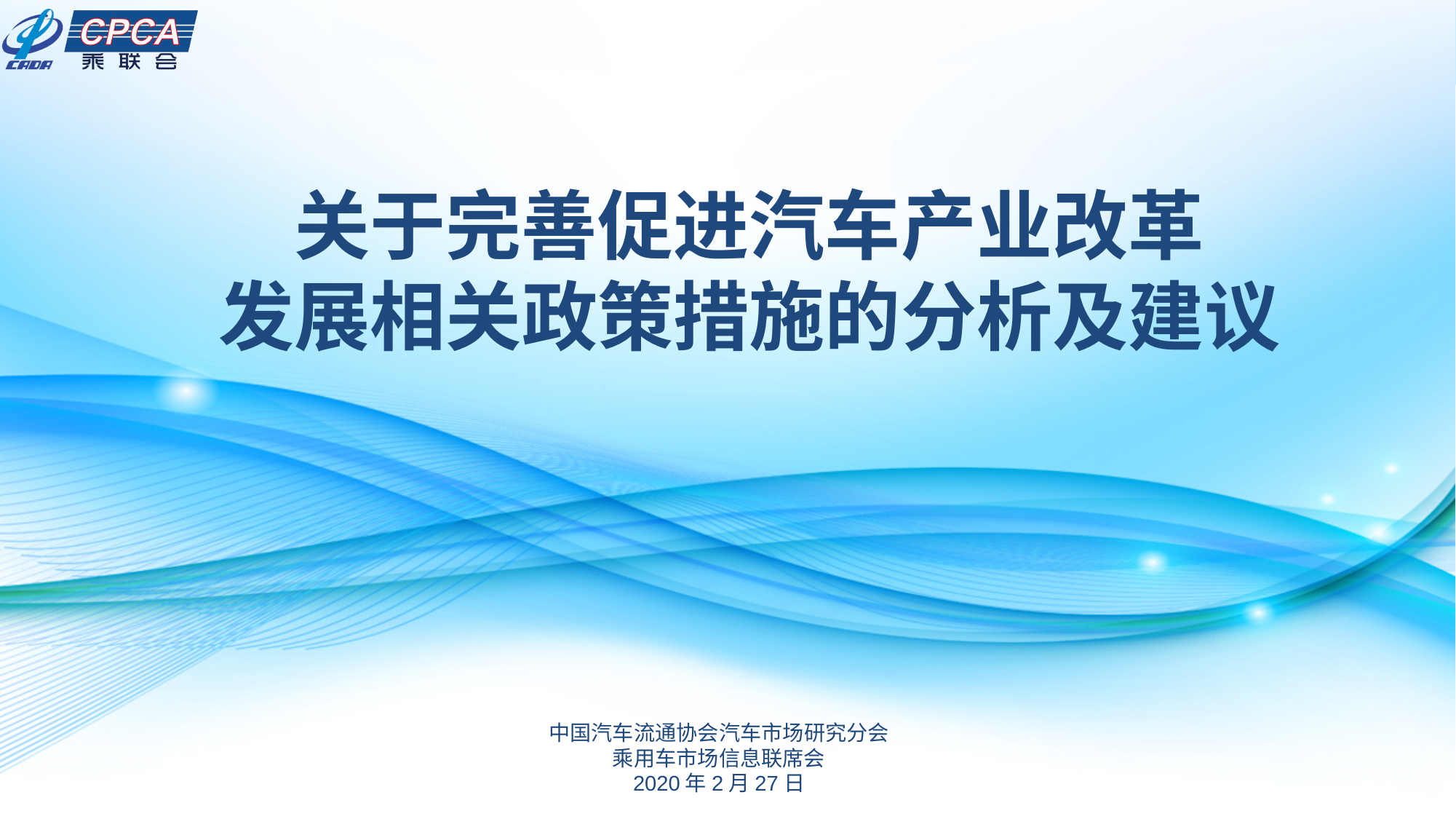

关于完善促进汽车产业改革
发展相关政策措施的分析及建议
中国汽车流通协会汽车市场研究分会
乘用车市场信息联席会
2020年2月27日